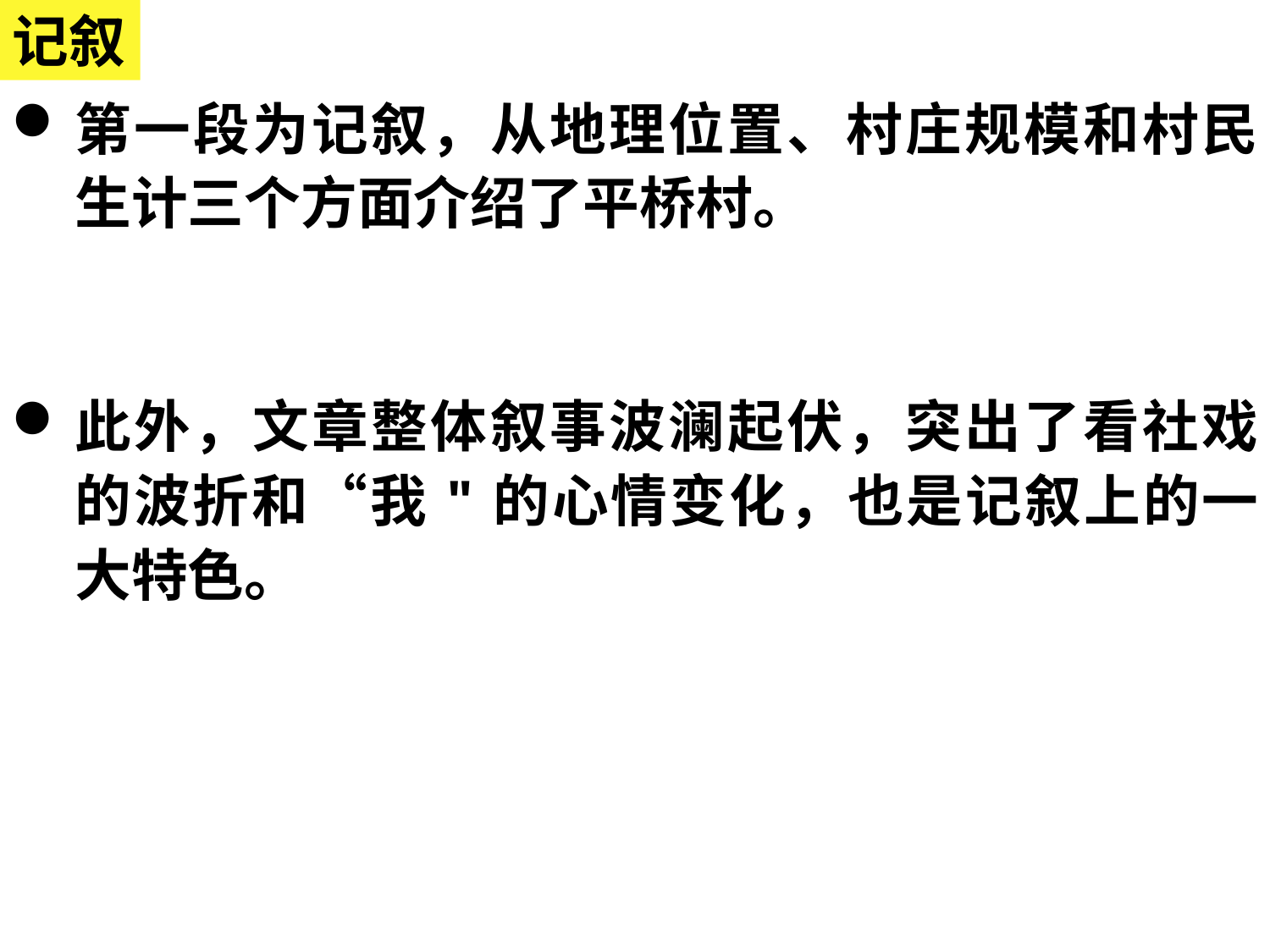

记叙
第一段为记叙，从地理位置、村庄规模和村民生计三个方面介绍了平桥村。

此外，文章整体叙事波澜起伏，突出了看社戏的波折和“我"的心情变化，也是记叙上的一大特色。